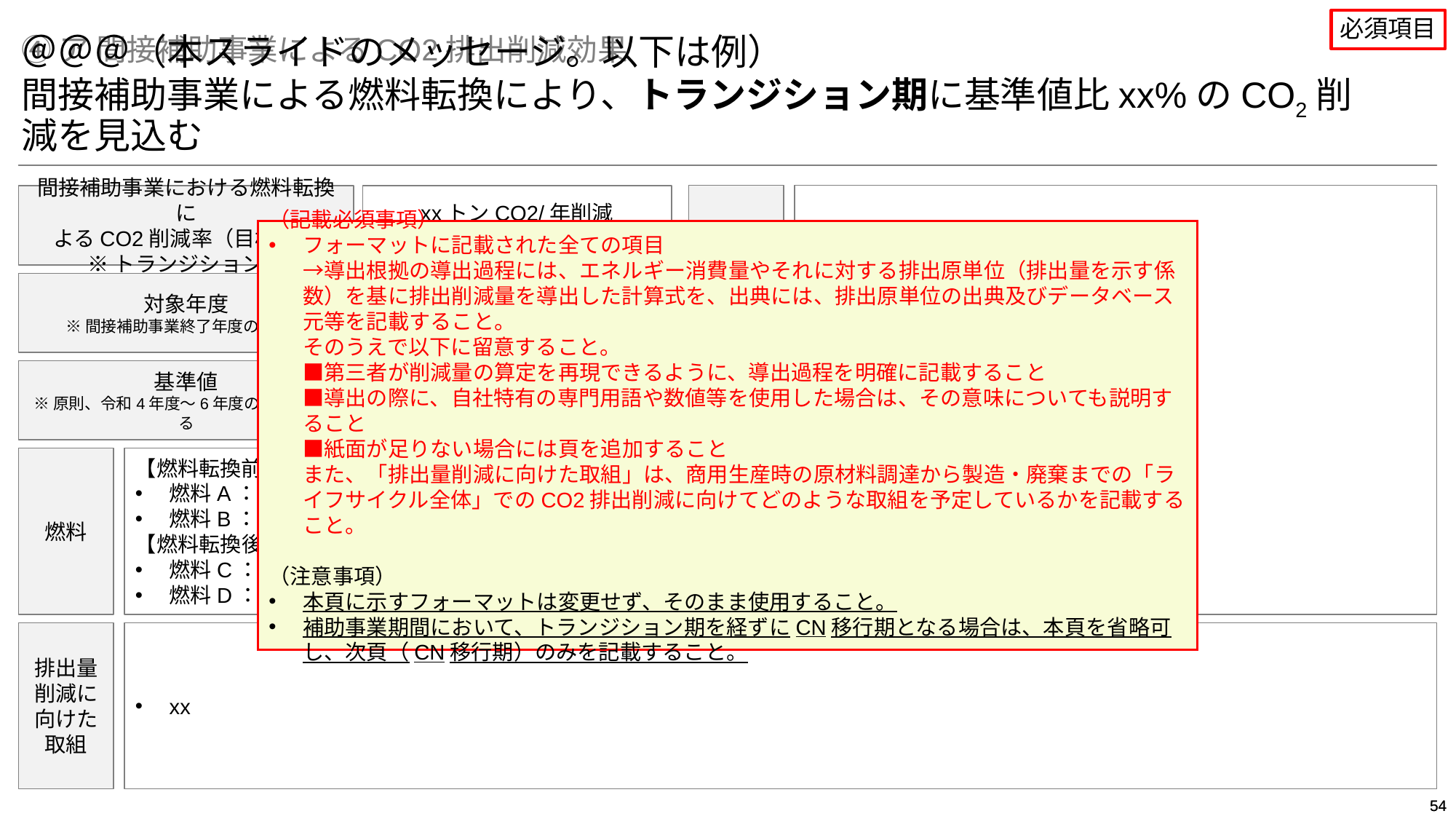

必須項目
④ア 間接補助事業によるCO2排出削減効果
＠＠＠（本スライドのメッセージ。以下は例）
間接補助事業による燃料転換により、トランジション期に基準値比xx%のCO2削減を見込む
導出
根拠
（導出過程）
xx

（出典）
xx
間接補助事業における燃料転換に
よるCO2削減率（目標値）
※トランジション期
xxトンCO2/年削減
（基準値比xx%減）
（記載必須事項）
フォーマットに記載された全ての項目
→導出根拠の導出過程には、エネルギー消費量やそれに対する排出原単位（排出量を示す係数）を基に排出削減量を導出した計算式を、出典には、排出原単位の出典及びデータベース元等を記載すること。
そのうえで以下に留意すること。
■第三者が削減量の算定を再現できるように、導出過程を明確に記載すること
■導出の際に、自社特有の専門用語や数値等を使用した場合は、その意味についても説明すること
■紙面が足りない場合には頁を追加すること
また、「排出量削減に向けた取組」は、商用生産時の原材料調達から製造・廃棄までの「ライフサイクル全体」でのCO2排出削減に向けてどのような取組を予定しているかを記載すること。

（注意事項）
本頁に示すフォーマットは変更せず、そのまま使用すること。
補助事業期間において、トランジション期を経ずにCN移行期となる場合は、本頁を省略可し、次頁（CN移行期）のみを記載すること。
対象年度
※間接補助事業終了年度の翌年度
xx年度
基準値
※原則、令和4年度～6年度の平均値とする
xxトンCO2/年
燃料
【燃料転換前】
燃料A：xxt/年
燃料B：xxt/年
【燃料転換後（トランジション期）】
燃料C：xxt/年
燃料D：xxt/年
排出量
削減に
向けた
取組
xx